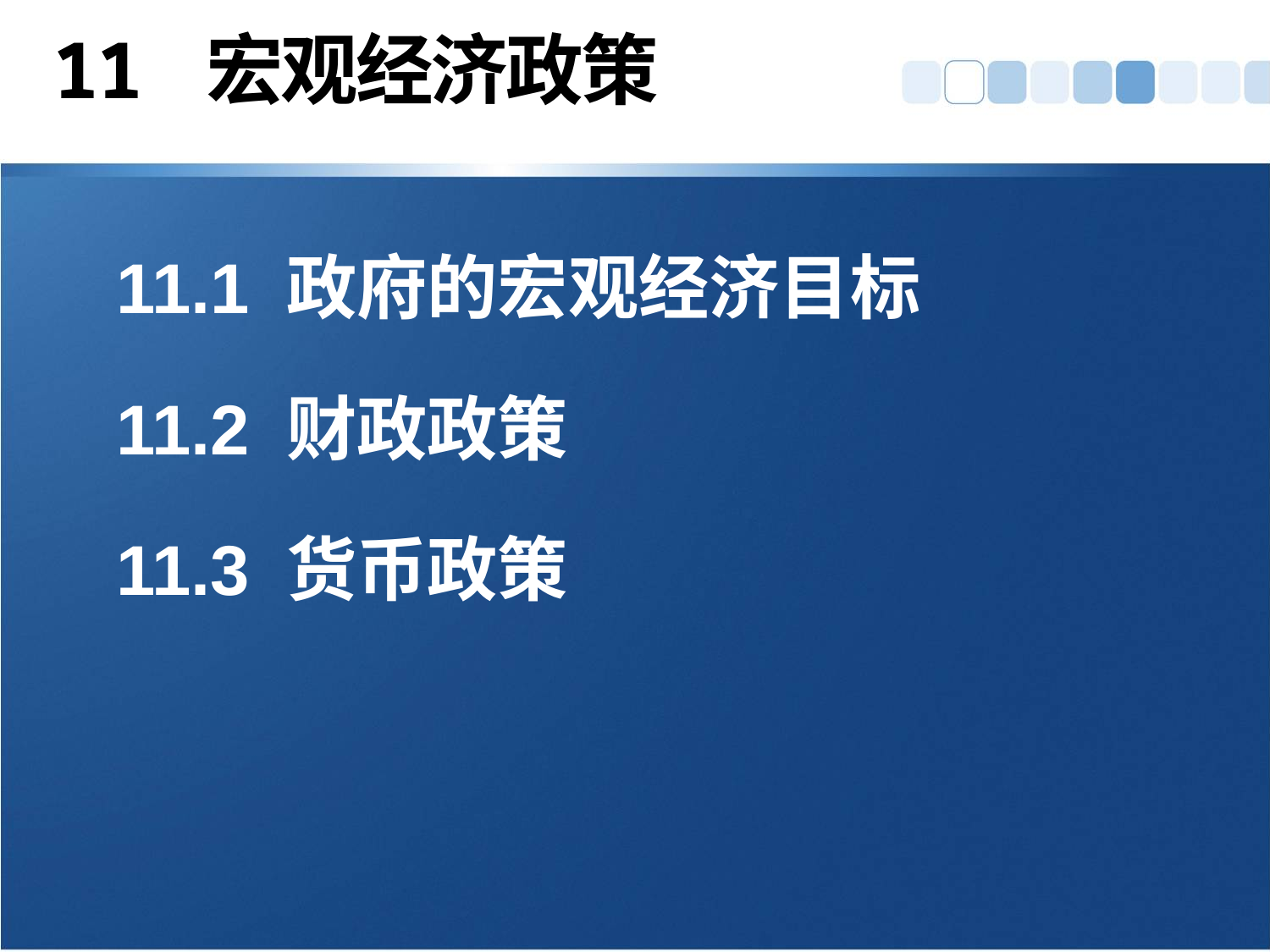

# 11 宏观经济政策
11.1 政府的宏观经济目标
11.2 财政政策
11.3 货币政策